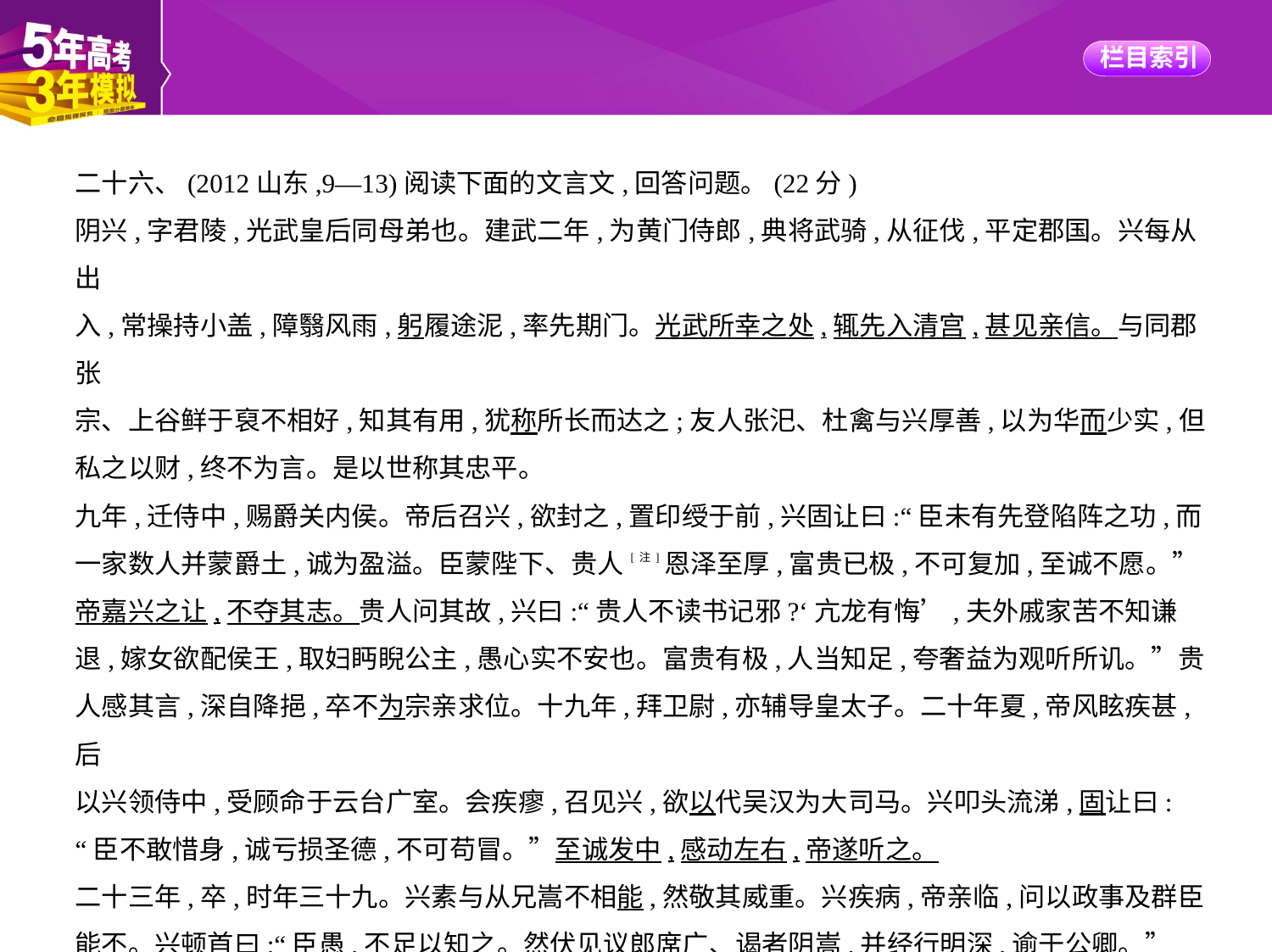

二十六、(2012山东,9—13)阅读下面的文言文,回答问题。(22分)
阴兴,字君陵,光武皇后同母弟也。建武二年,为黄门侍郎,典将武骑,从征伐,平定郡国。兴每从出
入,常操持小盖,障翳风雨,躬履途泥,率先期门。光武所幸之处,辄先入清宫,甚见亲信。与同郡张
宗、上谷鲜于裒不相好,知其有用,犹称所长而达之;友人张汜、杜禽与兴厚善,以为华而少实,但
私之以财,终不为言。是以世称其忠平。
九年,迁侍中,赐爵关内侯。帝后召兴,欲封之,置印绶于前,兴固让曰:“臣未有先登陷阵之功,而
一家数人并蒙爵土,诚为盈溢。臣蒙陛下、贵人[注]恩泽至厚,富贵已极,不可复加,至诚不愿。”
帝嘉兴之让,不夺其志。贵人问其故,兴曰:“贵人不读书记邪?‘亢龙有悔’,夫外戚家苦不知谦
退,嫁女欲配侯王,取妇眄睨公主,愚心实不安也。富贵有极,人当知足,夸奢益为观听所讥。”贵
人感其言,深自降挹,卒不为宗亲求位。十九年,拜卫尉,亦辅导皇太子。二十年夏,帝风眩疾甚,后
以兴领侍中,受顾命于云台广室。会疾瘳,召见兴,欲以代吴汉为大司马。兴叩头流涕,固让曰:
“臣不敢惜身,诚亏损圣德,不可苟冒。”至诚发中,感动左右,帝遂听之。
二十三年,卒,时年三十九。兴素与从兄嵩不相能,然敬其威重。兴疾病,帝亲临,问以政事及群臣
能不。兴顿首曰:“臣愚,不足以知之。然伏见议郎席广、谒者阴嵩,并经行明深,逾于公卿。”
兴没后,帝思其言,遂擢广为光禄勋,嵩为中郎将。嵩监羽林十余年,以谨敕见幸。明帝即位,拜长